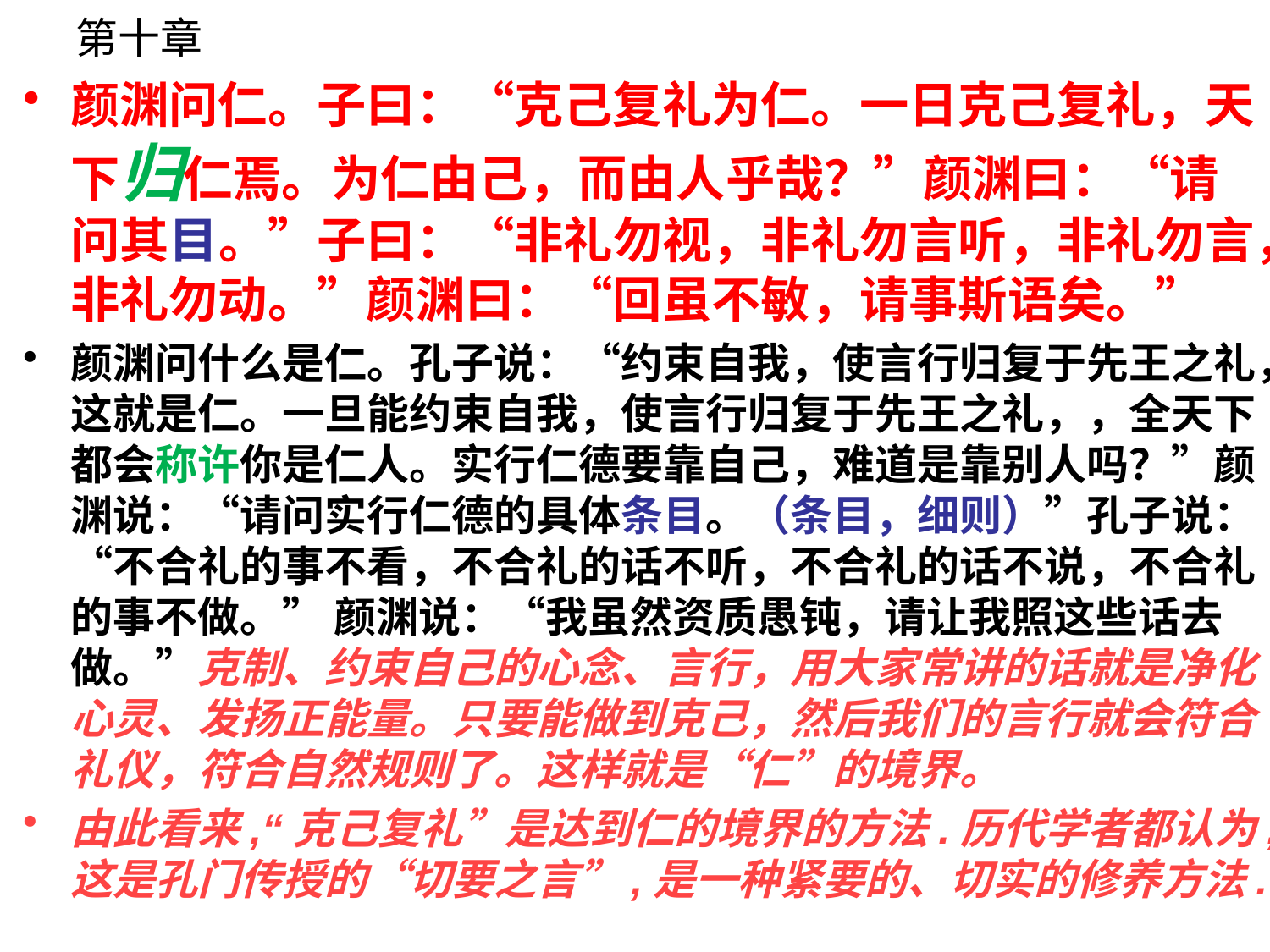

# 第十章
颜渊问仁。子曰：“克己复礼为仁。一日克己复礼，天下归仁焉。为仁由己，而由人乎哉？”颜渊曰：“请问其目。”子曰：“非礼勿视，非礼勿言听，非礼勿言，非礼勿动。”颜渊曰：“回虽不敏，请事斯语矣。”
颜渊问什么是仁。孔子说：“约束自我，使言行归复于先王之礼，这就是仁。一旦能约束自我，使言行归复于先王之礼，，全天下都会称许你是仁人。实行仁德要靠自己，难道是靠别人吗？”颜渊说：“请问实行仁德的具体条目。（条目，细则）”孔子说：“不合礼的事不看，不合礼的话不听，不合礼的话不说，不合礼的事不做。” 颜渊说：“我虽然资质愚钝，请让我照这些话去做。”克制、约束自己的心念、言行，用大家常讲的话就是净化心灵、发扬正能量。只要能做到克己，然后我们的言行就会符合礼仪，符合自然规则了。这样就是“仁”的境界。
由此看来,“克己复礼”是达到仁的境界的方法.历代学者都认为,这是孔门传授的“切要之言”,是一种紧要的、切实的修养方法.